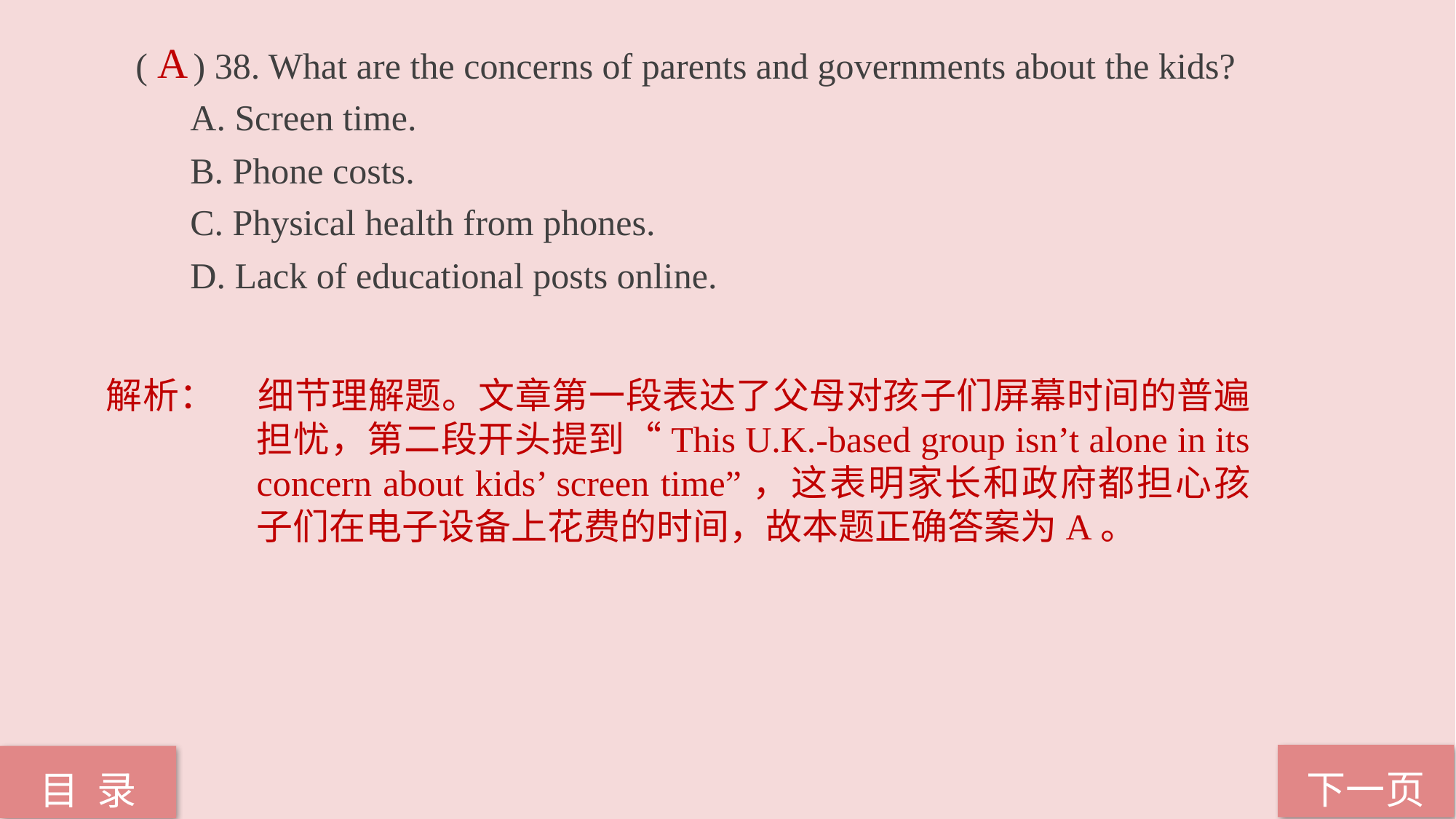

(     ) 38. What are the concerns of parents and governments about the kids?
A. Screen time.
B. Phone costs.
C. Physical health from phones.
D. Lack of educational posts online.

A
解析：	细节理解题。文章第一段表达了父母对孩子们屏幕时间的普遍担忧，第二段开头提到“This U.K.-based group isn’t alone in its concern about kids’ screen time”，这表明家长和政府都担心孩子们在电子设备上花费的时间，故本题正确答案为A。